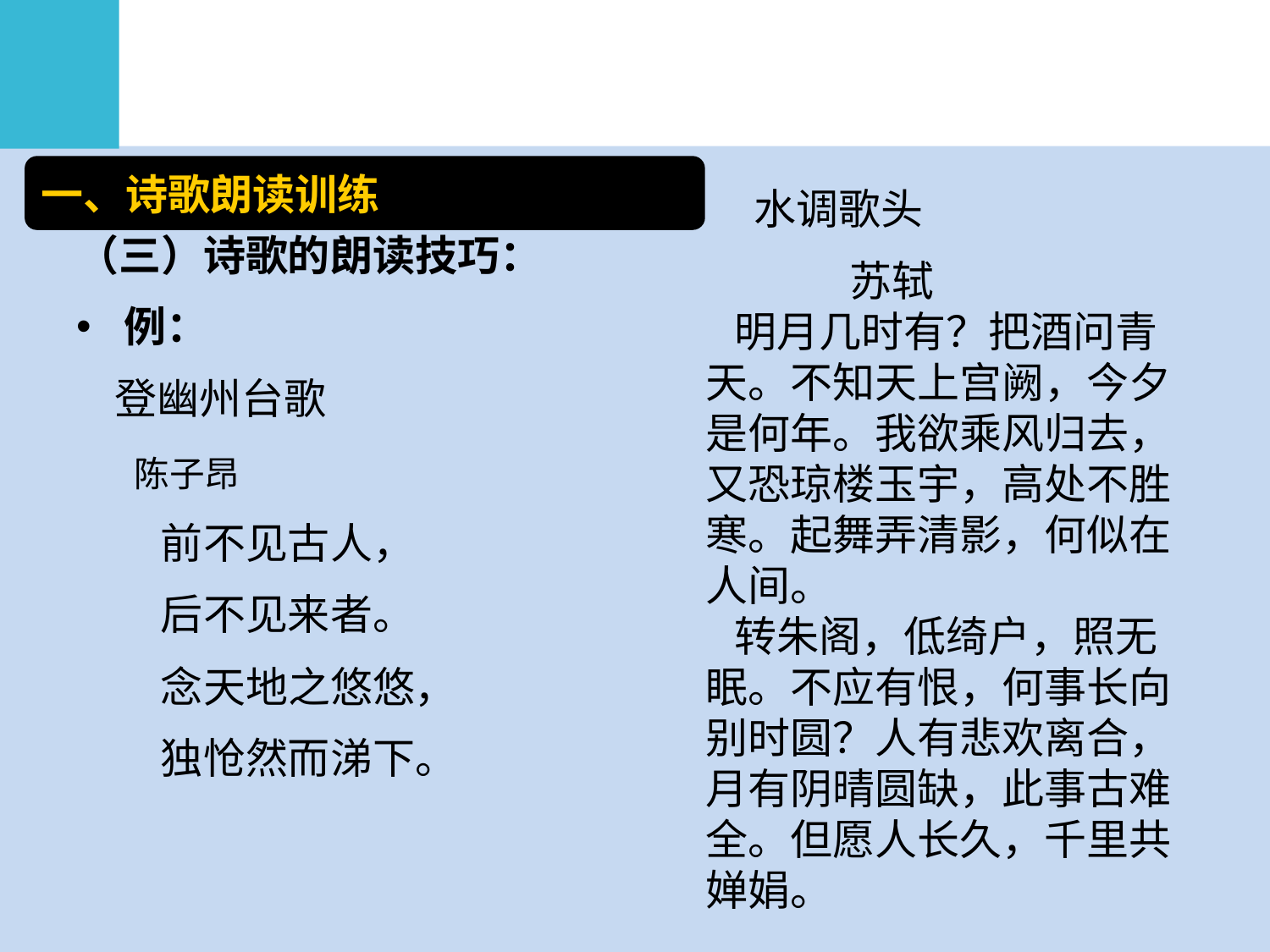

#

一、诗歌朗读训练
         水调歌头
                   苏轼
   明月几时有？把酒问青天。不知天上宫阙，今夕是何年。我欲乘风归去，又恐琼楼玉宇，高处不胜寒。起舞弄清影，何似在人间。 　　
   转朱阁，低绮户，照无眠。不应有恨，何事长向别时圆？人有悲欢离合，月有阴晴圆缺，此事古难全。但愿人长久，千里共婵娟。

（三）诗歌的朗读技巧：
例：
   登幽州台歌
     陈子昂
　　前不见古人，
　　后不见来者。
　　念天地之悠悠，
　　独怆然而涕下。